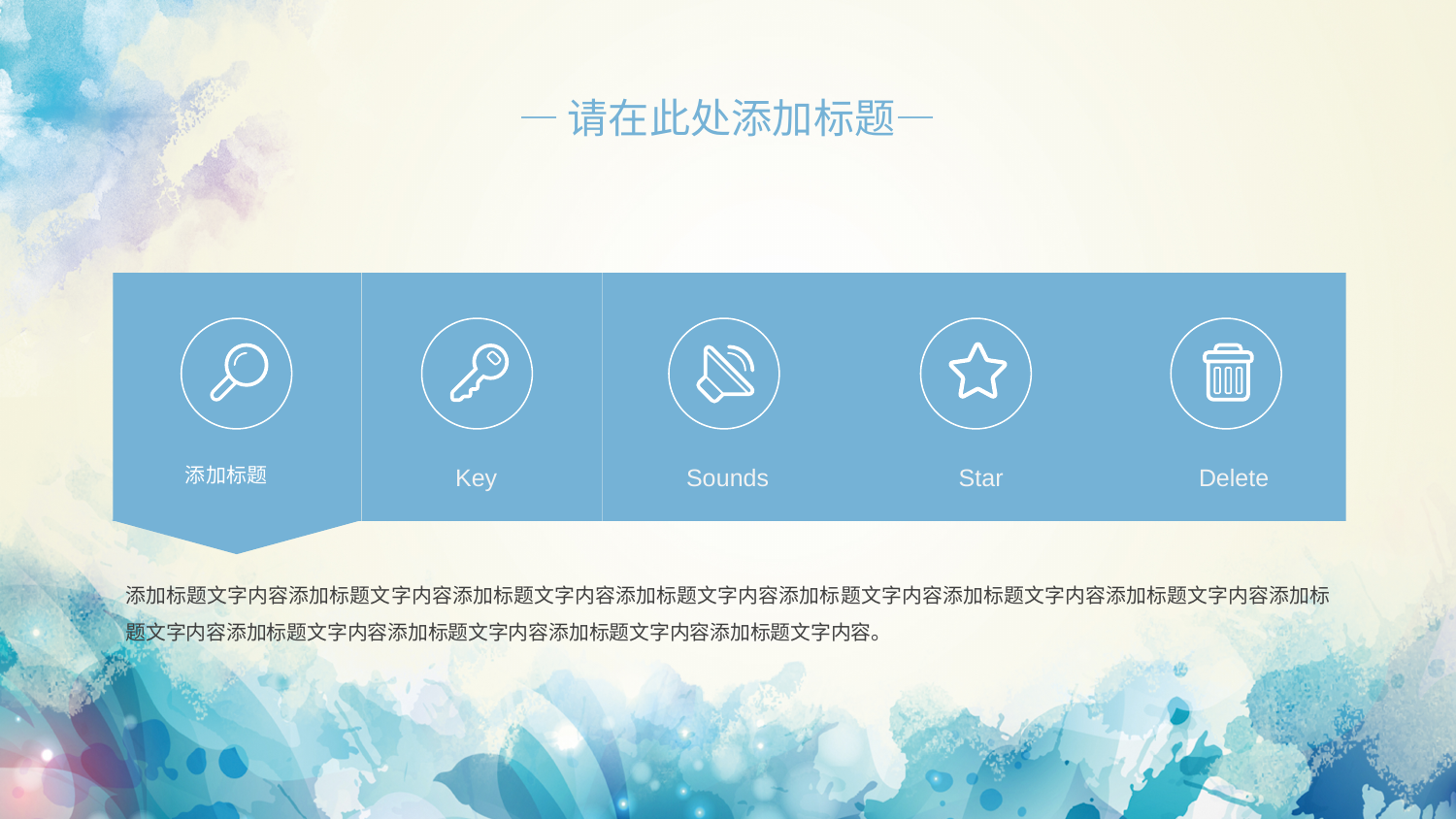

—请在此处添加标题—

Star

Key

Sounds

Delete

添加标题
添加标题文字内容添加标题文字内容添加标题文字内容添加标题文字内容添加标题文字内容添加标题文字内容添加标题文字内容添加标题文字内容添加标题文字内容添加标题文字内容添加标题文字内容添加标题文字内容。